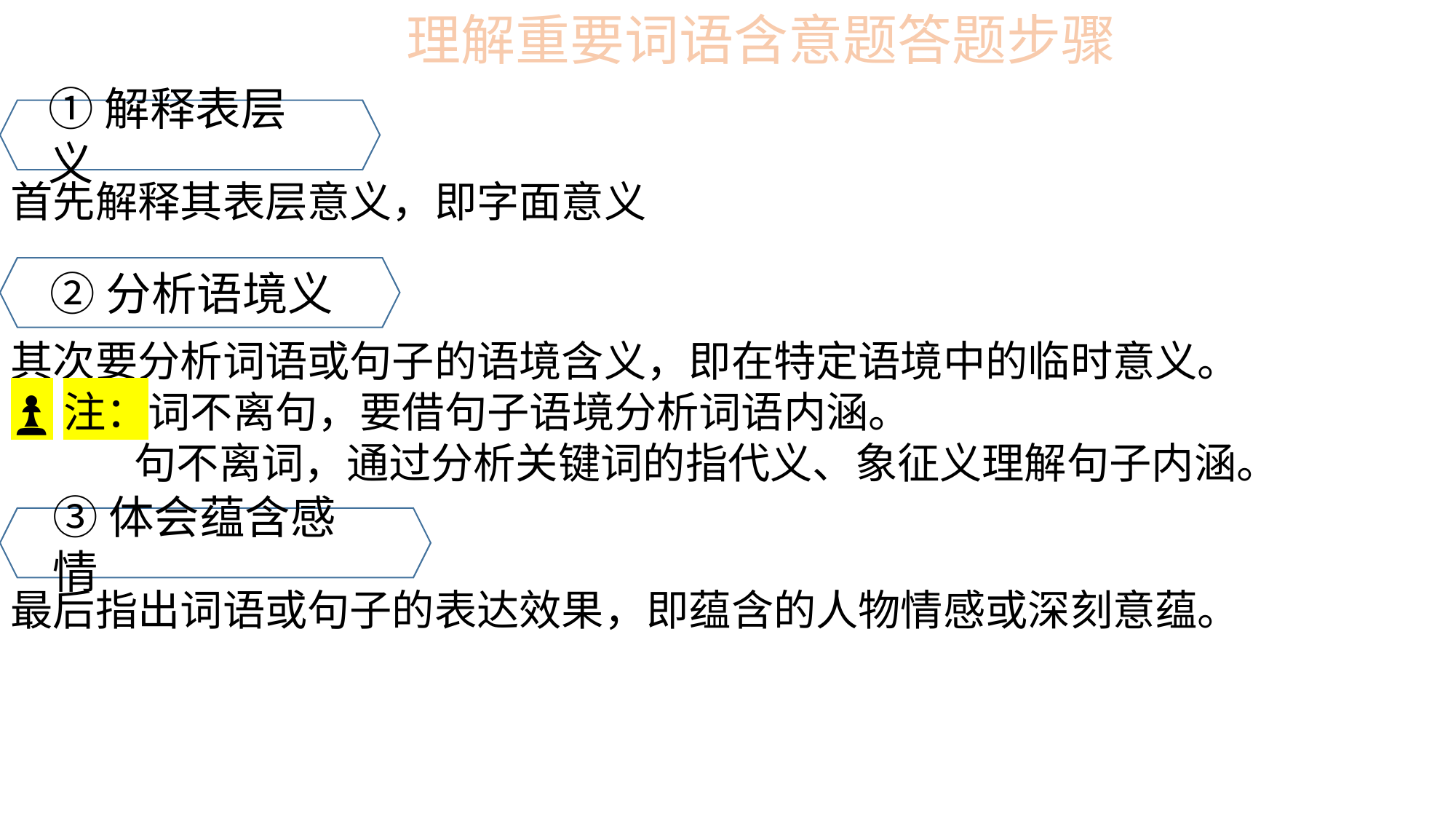

理解重要词语含意题答题步骤
①解释表层义
首先解释其表层意义，即字面意义
②分析语境义
其次要分析词语或句子的语境含义，即在特定语境中的临时意义。
♟注：词不离句，要借句子语境分析词语内涵。
            句不离词，通过分析关键词的指代义、象征义理解句子内涵。
③体会蕴含感情
最后指出词语或句子的表达效果，即蕴含的人物情感或深刻意蕴。